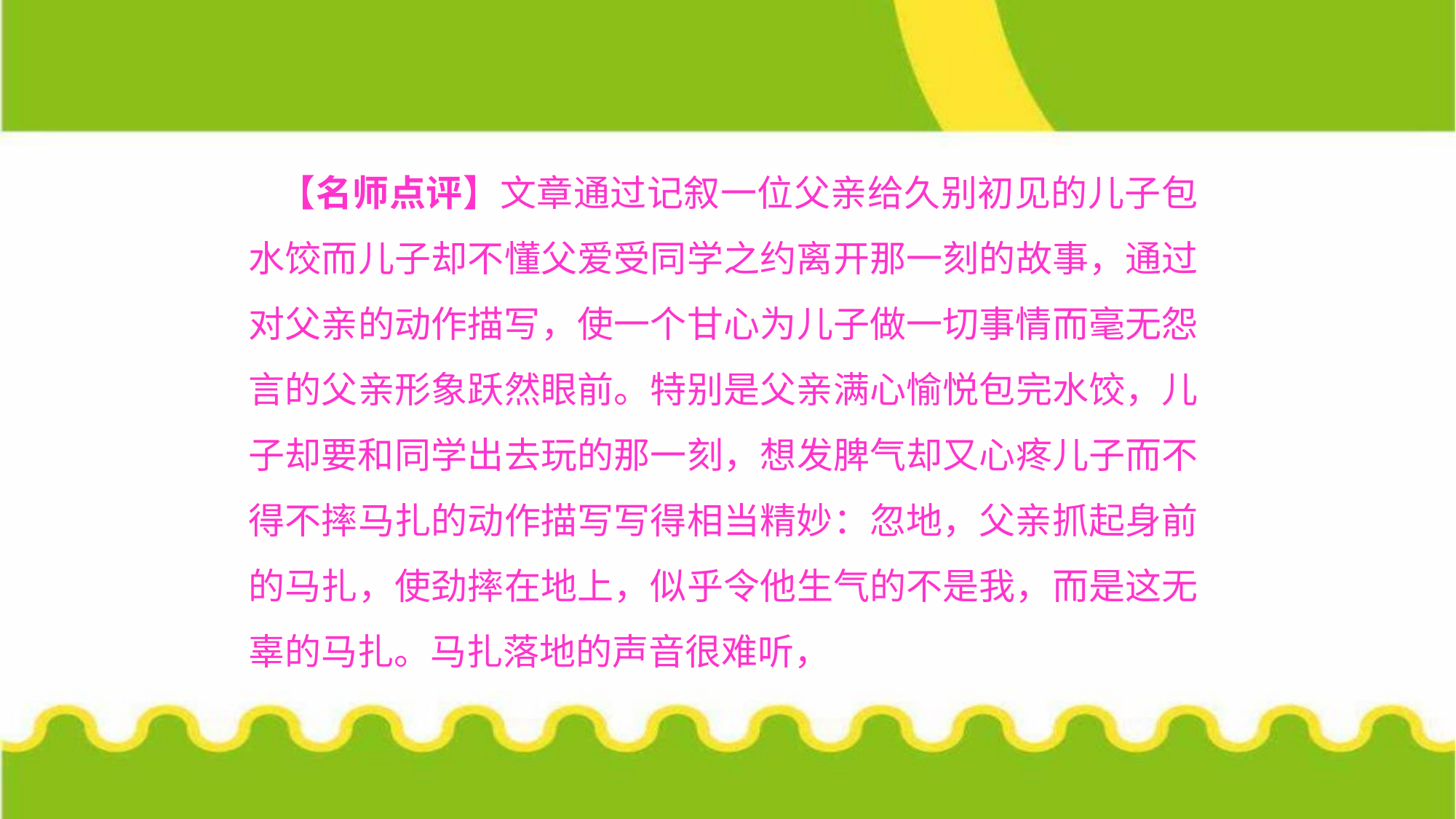

【名师点评】文章通过记叙一位父亲给久别初见的儿子包水饺而儿子却不懂父爱受同学之约离开那一刻的故事，通过对父亲的动作描写，使一个甘心为儿子做一切事情而毫无怨言的父亲形象跃然眼前。特别是父亲满心愉悦包完水饺，儿子却要和同学出去玩的那一刻，想发脾气却又心疼儿子而不得不摔马扎的动作描写写得相当精妙：忽地，父亲抓起身前的马扎，使劲摔在地上，似乎令他生气的不是我，而是这无辜的马扎。马扎落地的声音很难听，